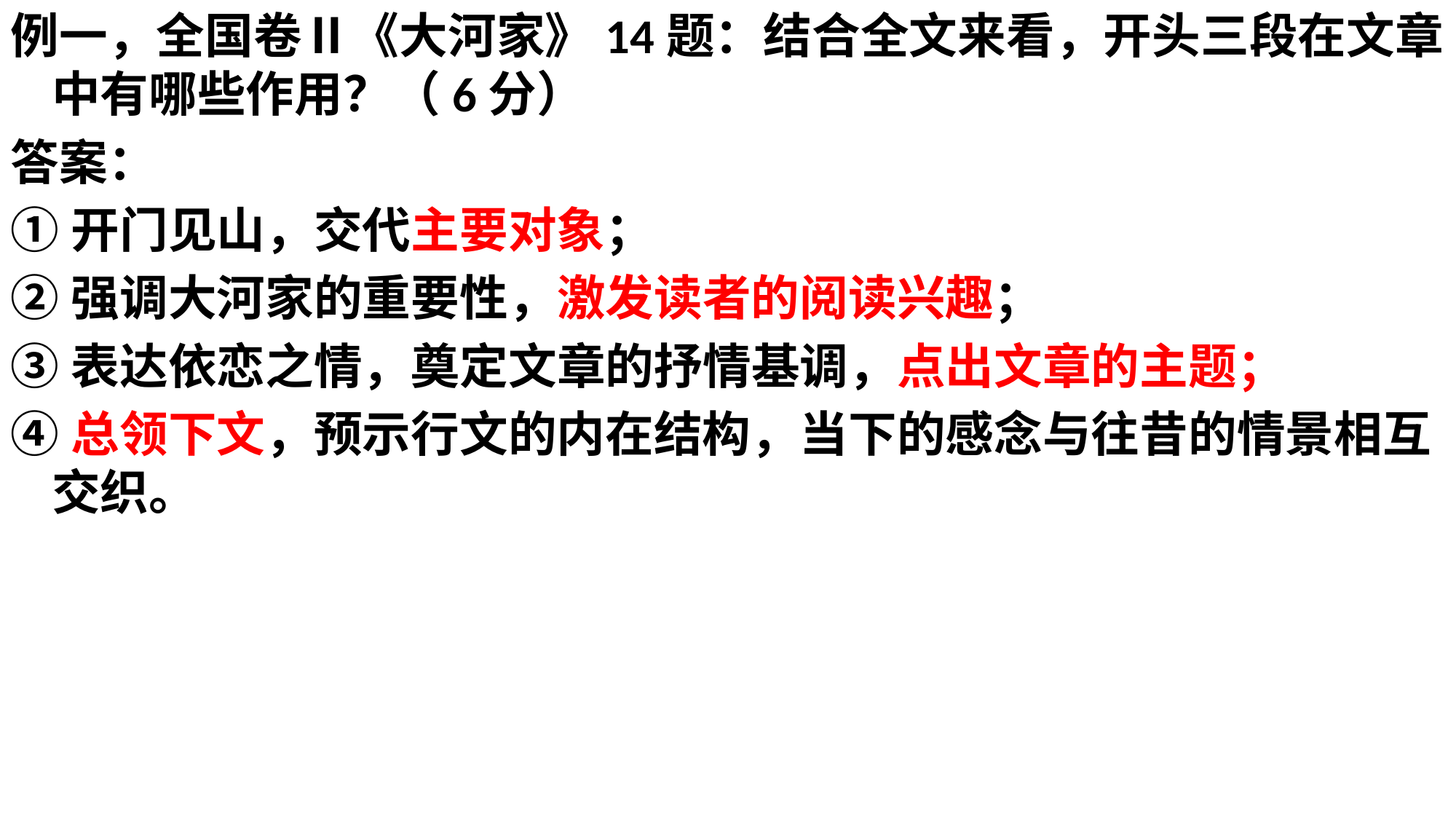

例一，全国卷Ⅱ《大河家》14题：结合全文来看，开头三段在文章中有哪些作用？（6分）
答案：
①开门见山，交代主要对象；
②强调大河家的重要性，激发读者的阅读兴趣；
③表达依恋之情，奠定文章的抒情基调，点出文章的主题；
④总领下文，预示行文的内在结构，当下的感念与往昔的情景相互交织。